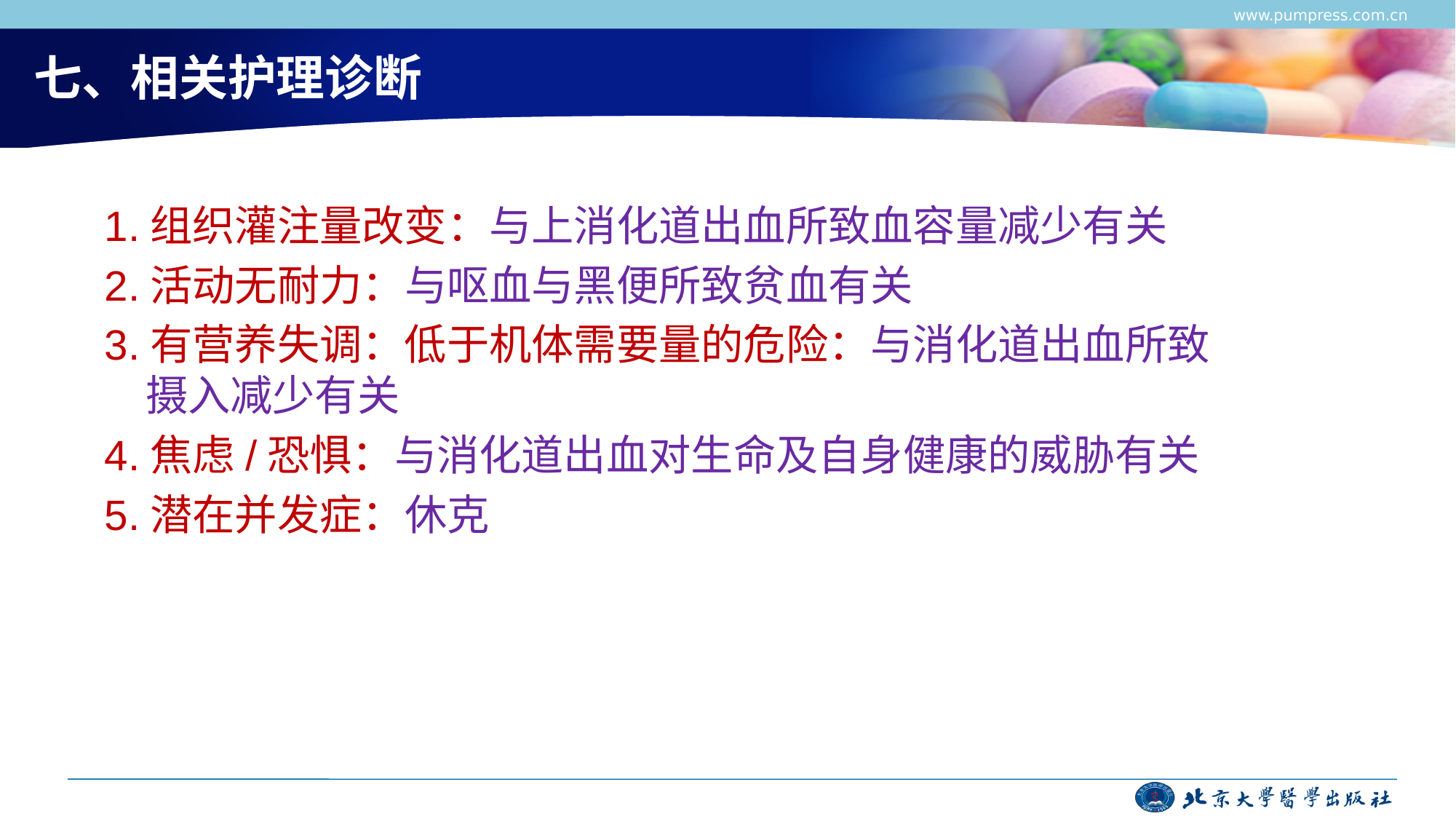

www.pumpress.com.cn
# 七、相关护理诊断
1.组织灌注量改变：与上消化道出血所致血容量减少有关
2.活动无耐力：与呕血与黑便所致贫血有关
3.有营养失调：低于机体需要量的危险：与消化道出血所致摄入减少有关
4.焦虑/恐惧：与消化道出血对生命及自身健康的威胁有关
5.潜在并发症：休克